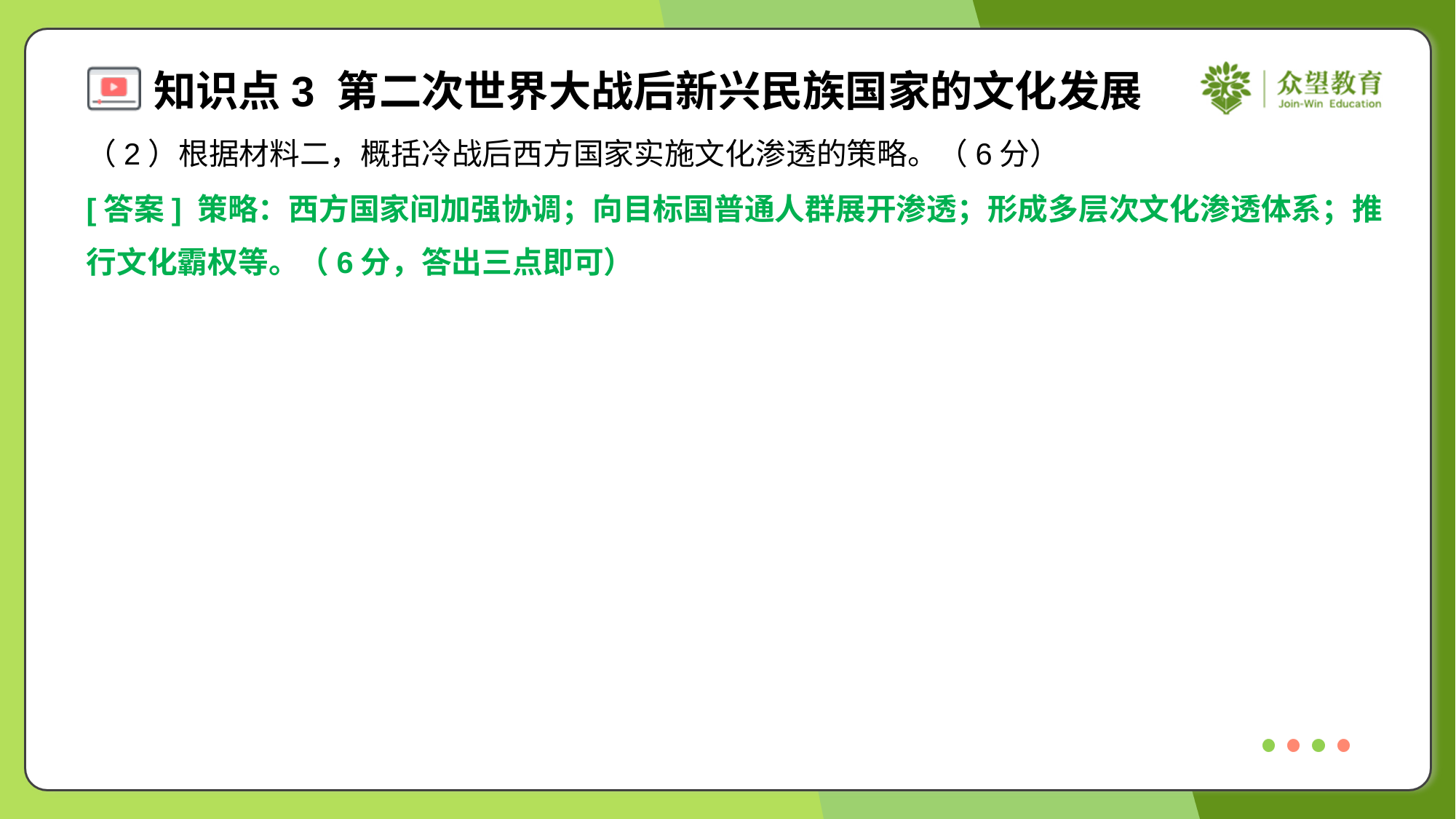

（2）根据材料二，概括冷战后西方国家实施文化渗透的策略。（6分）
[答案] 策略：西方国家间加强协调；向目标国普通人群展开渗透；形成多层次文化渗透体系；推
行文化霸权等。（6分，答出三点即可）